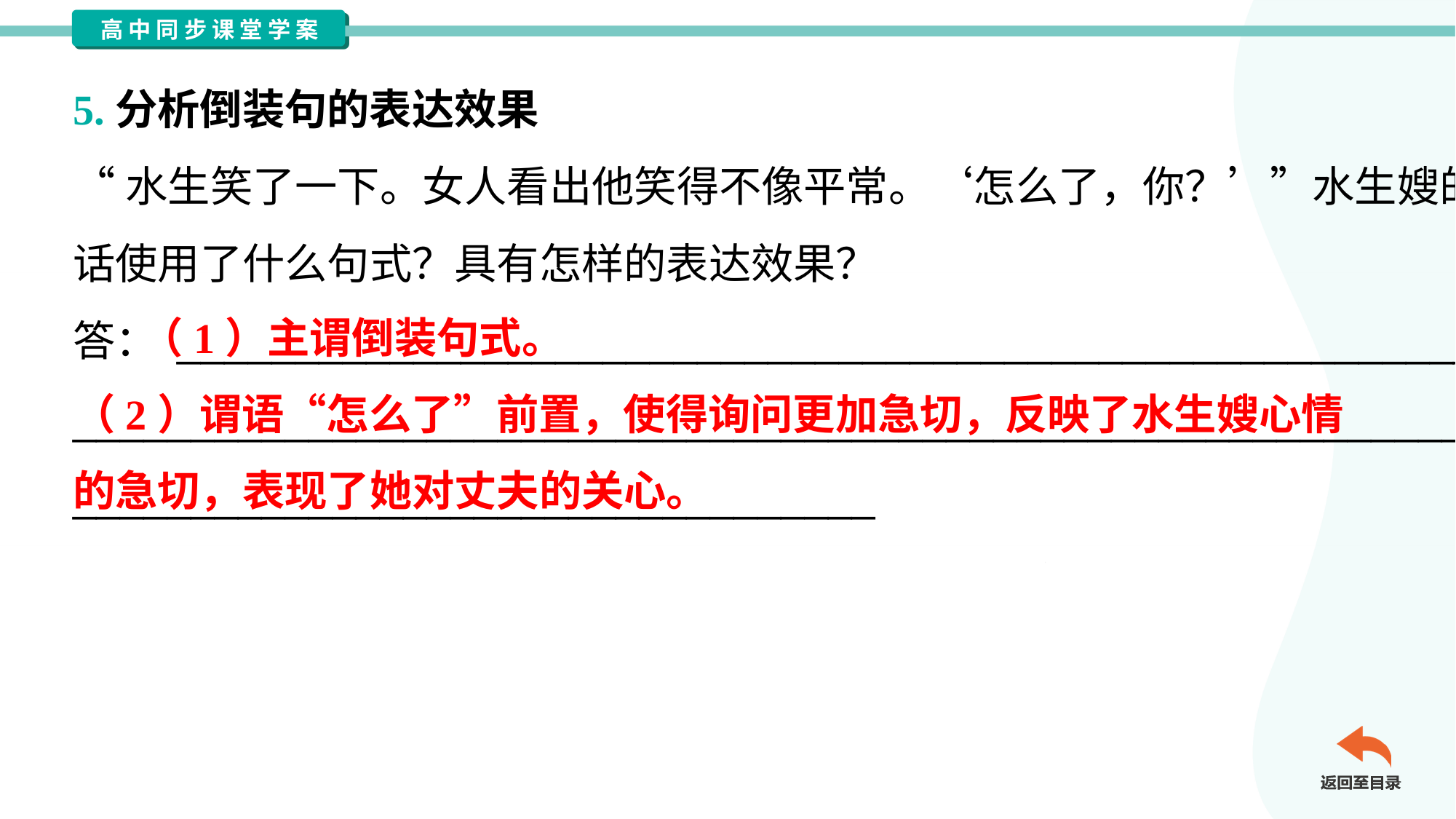

5.分析倒装句的表达效果
“水生笑了一下。女人看出他笑得不像平常。‘怎么了，你？’”水生嫂的
话使用了什么句式？具有怎样的表达效果？
答： ________________________________________________________
_____________________________________________________________
__________________________________
      （1）主谓倒装句式。
（2）谓语“怎么了”前置，使得询问更加急切，反映了水生嫂心情的急切，表现了她对丈夫的关心。